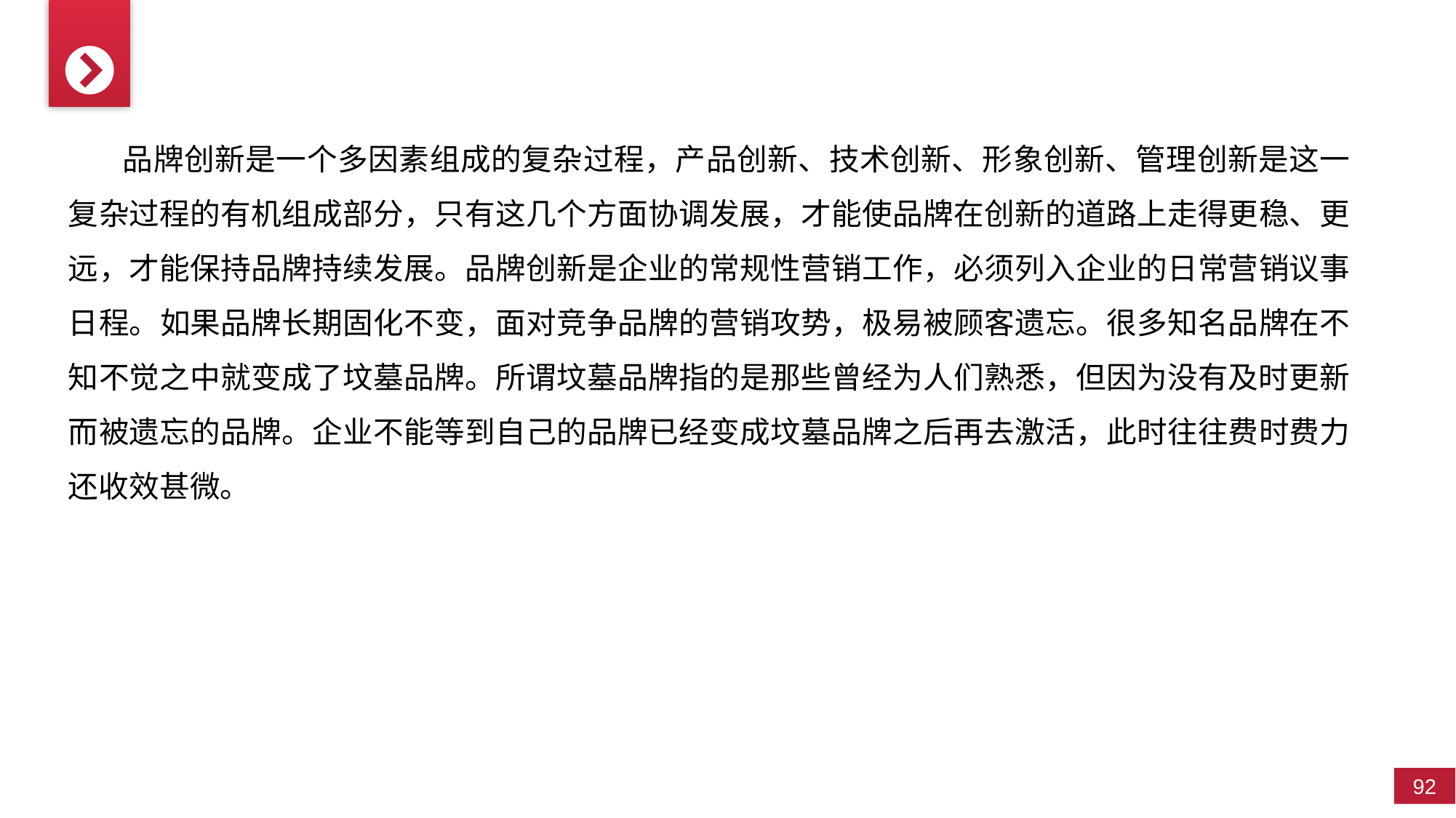

品牌创新是一个多因素组成的复杂过程，产品创新、技术创新、形象创新、管理创新是这一复杂过程的有机组成部分，只有这几个方面协调发展，才能使品牌在创新的道路上走得更稳、更远，才能保持品牌持续发展。品牌创新是企业的常规性营销工作，必须列入企业的日常营销议事日程。如果品牌长期固化不变，面对竞争品牌的营销攻势，极易被顾客遗忘。很多知名品牌在不知不觉之中就变成了坟墓品牌。所谓坟墓品牌指的是那些曾经为人们熟悉，但因为没有及时更新而被遗忘的品牌。企业不能等到自己的品牌已经变成坟墓品牌之后再去激活，此时往往费时费力还收效甚微。